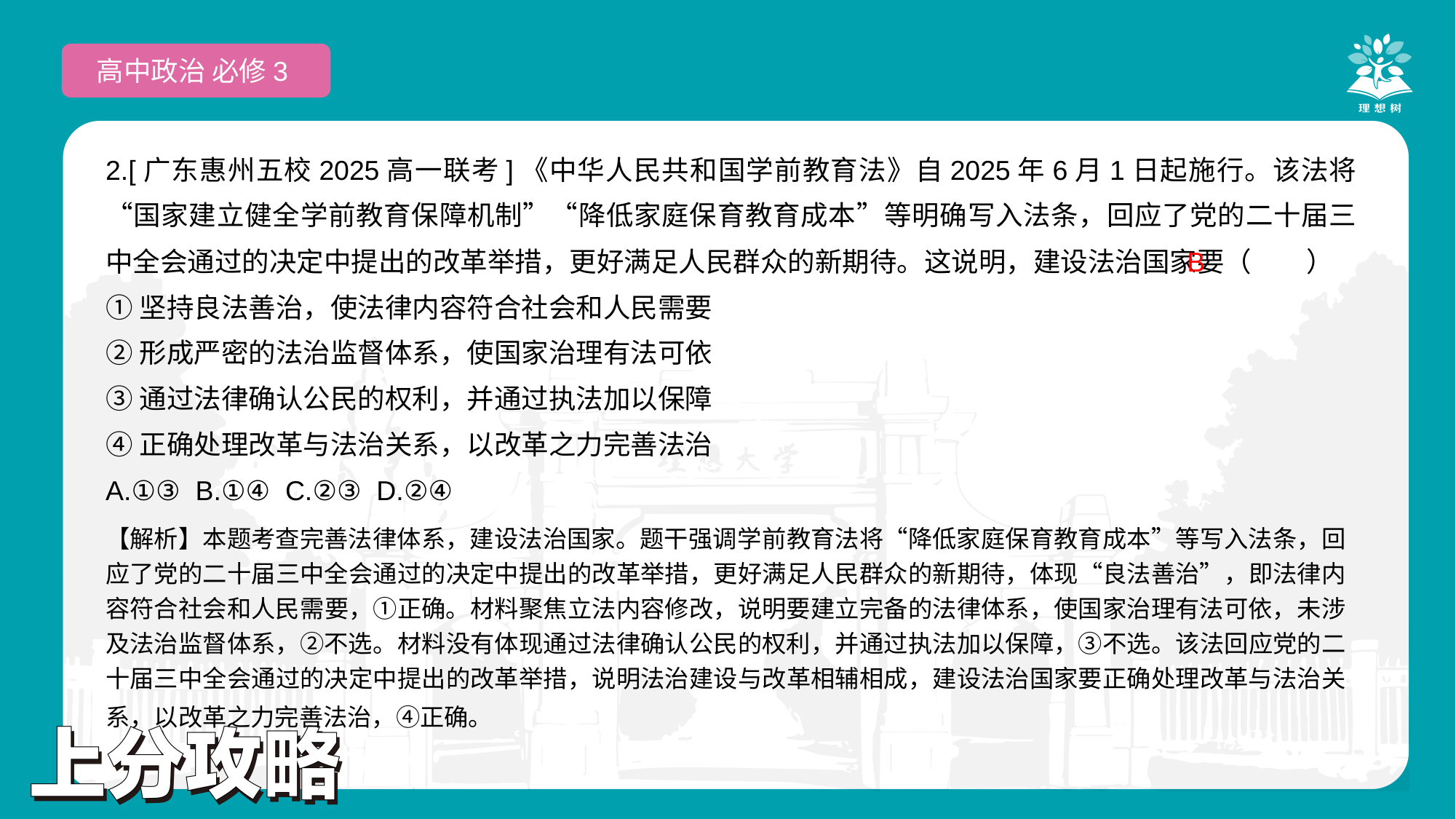

高中政治 必修3
2.[广东惠州五校2025高一联考]《中华人民共和国学前教育法》自2025年6月1日起施行。该法将“国家建立健全学前教育保障机制”“降低家庭保育教育成本”等明确写入法条，回应了党的二十届三中全会通过的决定中提出的改革举措，更好满足人民群众的新期待。这说明，建设法治国家要（　　）
①坚持良法善治，使法律内容符合社会和人民需要
②形成严密的法治监督体系，使国家治理有法可依
③通过法律确认公民的权利，并通过执法加以保障
④正确处理改革与法治关系，以改革之力完善法治
A.①③  B.①④  C.②③  D.②④
 B
【解析】本题考查完善法律体系，建设法治国家。题干强调学前教育法将“降低家庭保育教育成本”等写入法条，回应了党的二十届三中全会通过的决定中提出的改革举措，更好满足人民群众的新期待，体现“良法善治”，即法律内容符合社会和人民需要，①正确。材料聚焦立法内容修改，说明要建立完备的法律体系，使国家治理有法可依，未涉及法治监督体系，②不选。材料没有体现通过法律确认公民的权利，并通过执法加以保障，③不选。该法回应党的二十届三中全会通过的决定中提出的改革举措，说明法治建设与改革相辅相成，建设法治国家要正确处理改革与法治关系，以改革之力完善法治，④正确。